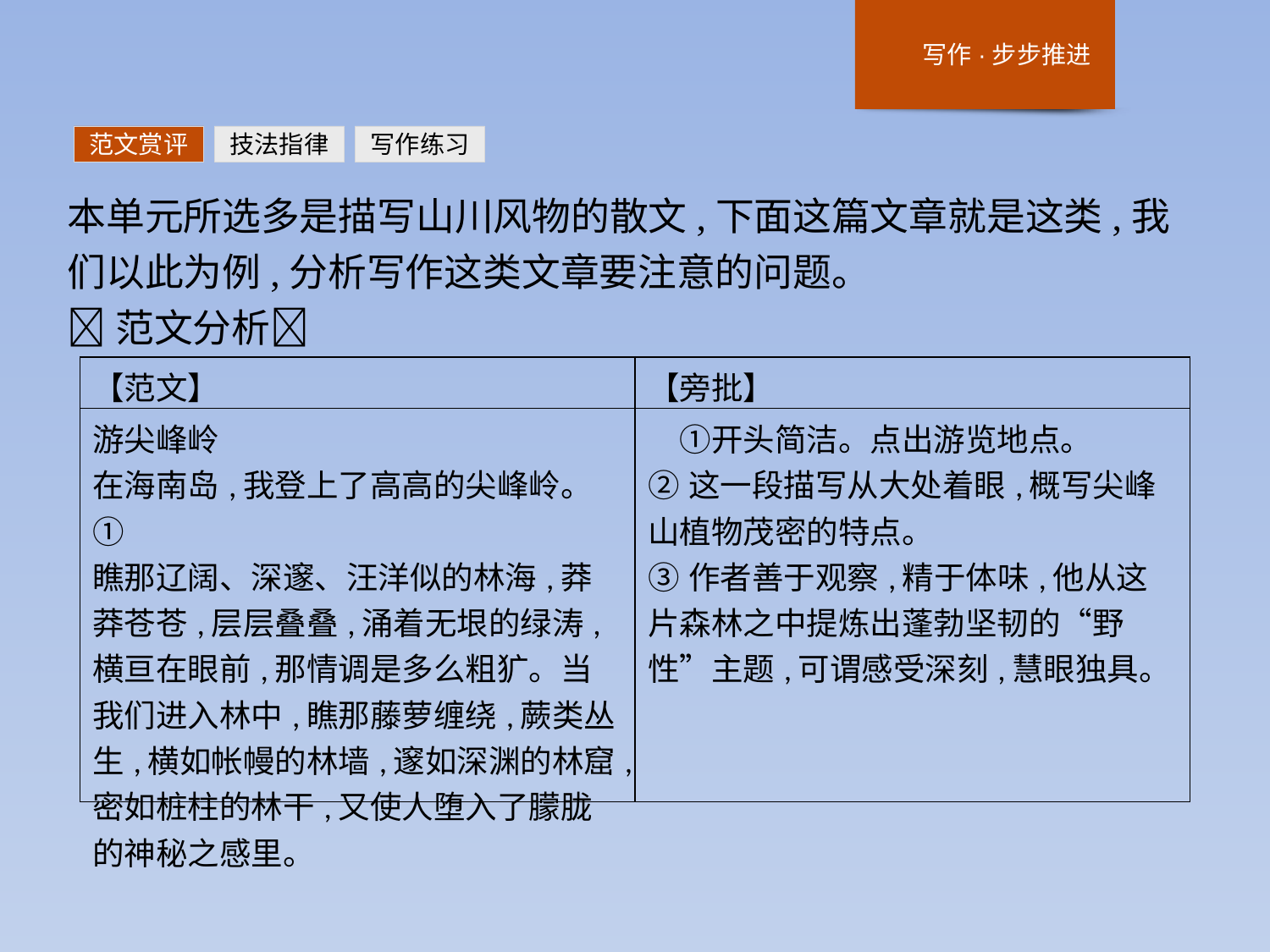

范文赏评
技法指律
写作练习
本单元所选多是描写山川风物的散文,下面这篇文章就是这类,我们以此为例,分析写作这类文章要注意的问题。
􀎥范文分析􀎤
| 【范文】 | 【旁批】 |
| --- | --- |
| 游尖峰岭 在海南岛,我登上了高高的尖峰岭。① 瞧那辽阔、深邃、汪洋似的林海,莽莽苍苍,层层叠叠,涌着无垠的绿涛,横亘在眼前,那情调是多么粗犷。当我们进入林中,瞧那藤萝缠绕,蕨类丛生,横如帐幔的林墙,邃如深渊的林窟,密如桩柱的林干,又使人堕入了朦胧的神秘之感里。 | ①开头简洁。点出游览地点。 ②这一段描写从大处着眼,概写尖峰山植物茂密的特点。 ③作者善于观察,精于体味,他从这片森林之中提炼出蓬勃坚韧的“野性”主题,可谓感受深刻,慧眼独具。 |